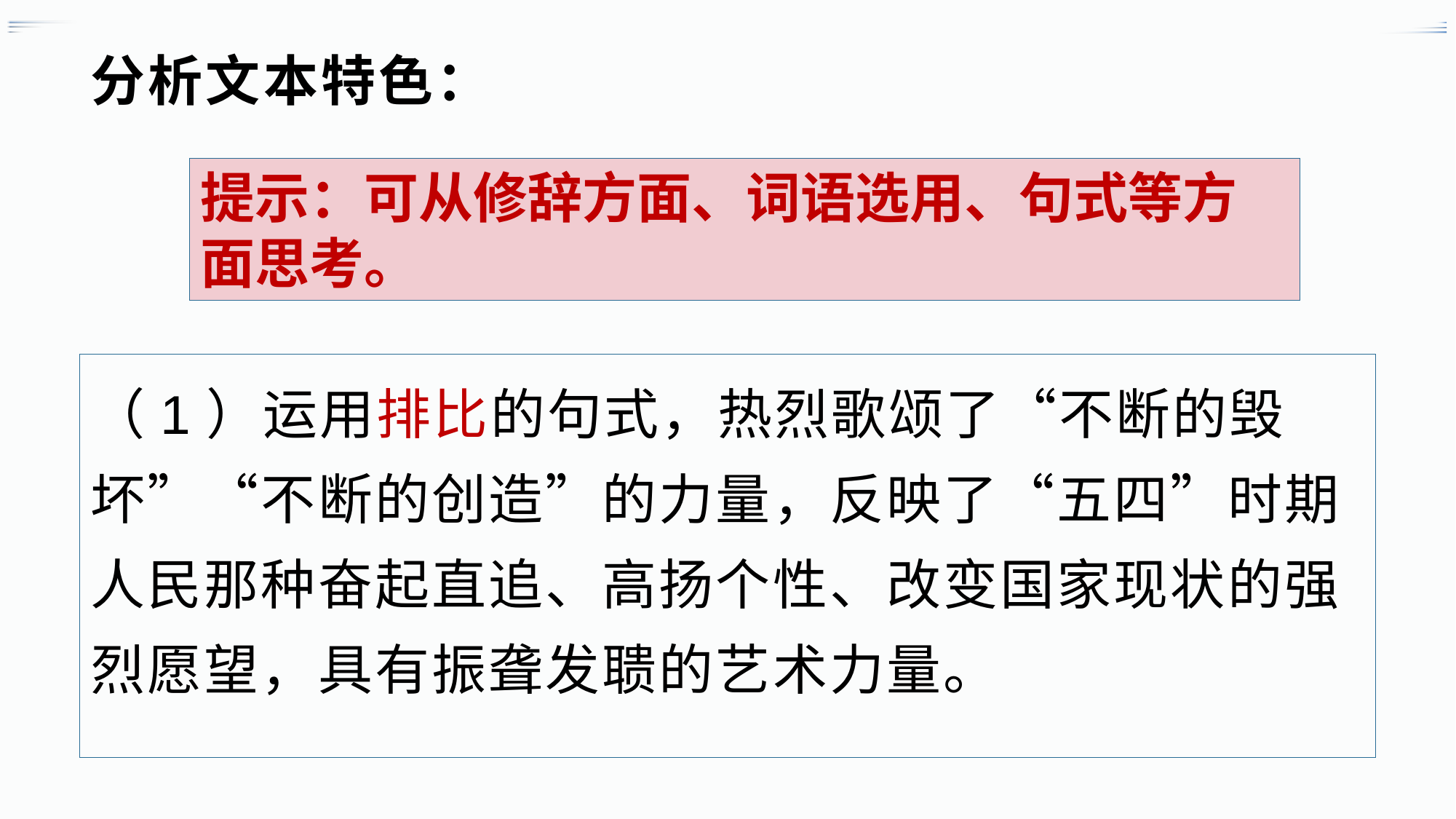

# 分析文本特色：
提示：可从修辞方面、词语选用、句式等方面思考。
（1）运用排比的句式，热烈歌颂了“不断的毁坏”“不断的创造”的力量，反映了“五四”时期人民那种奋起直追、高扬个性、改变国家现状的强烈愿望，具有振聋发聩的艺术力量。